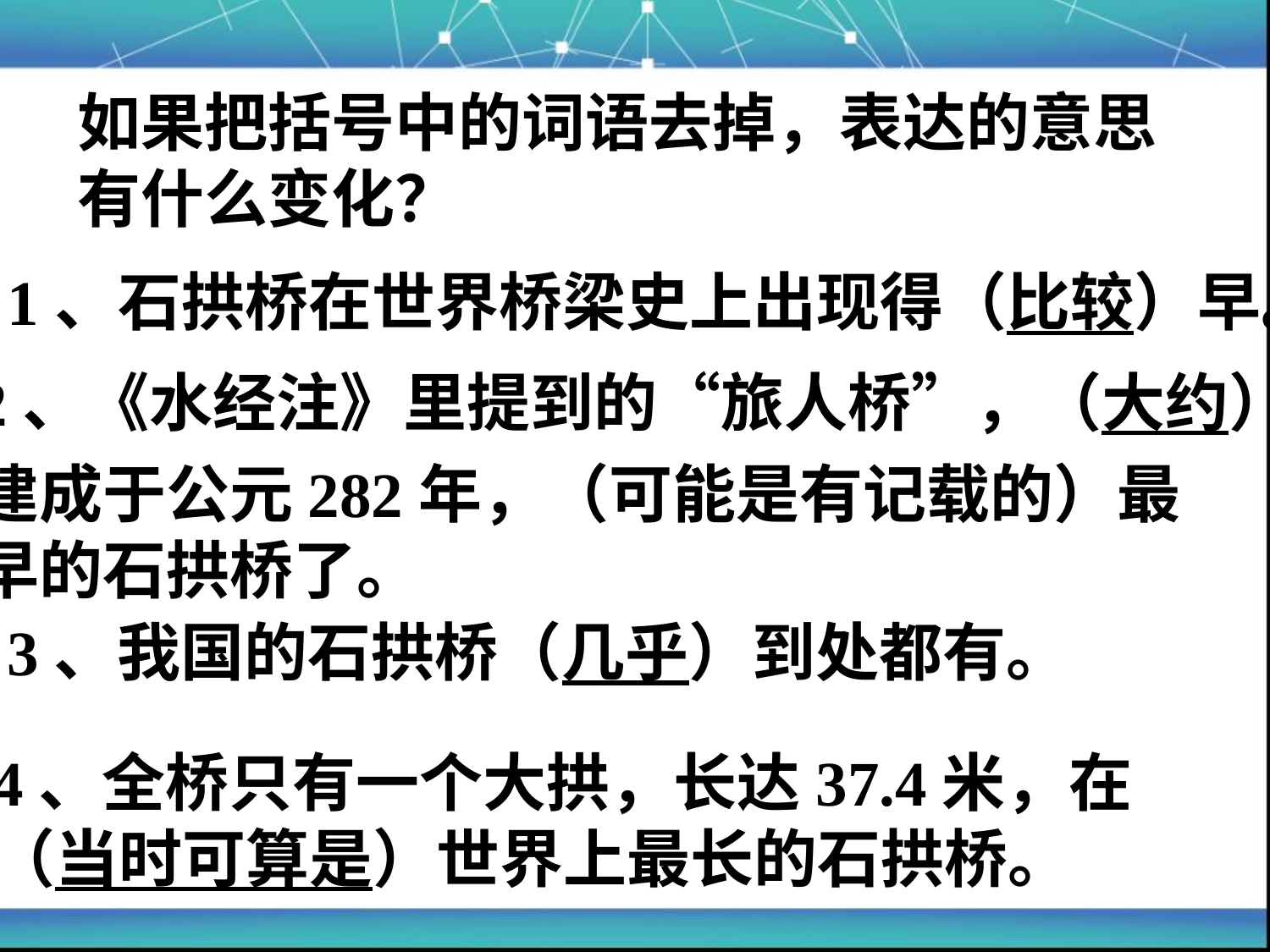

如果把括号中的词语去掉，表达的意思
有什么变化？

1、石拱桥在世界桥梁史上出现得（比较）早。
2、《水经注》里提到的“旅人桥”，（大约）
建成于公元282年，（可能是有记载的）最
早的石拱桥了。
3、我国的石拱桥（几乎）到处都有。

4、全桥只有一个大拱，长达37.4米，在
（当时可算是）世界上最长的石拱桥。